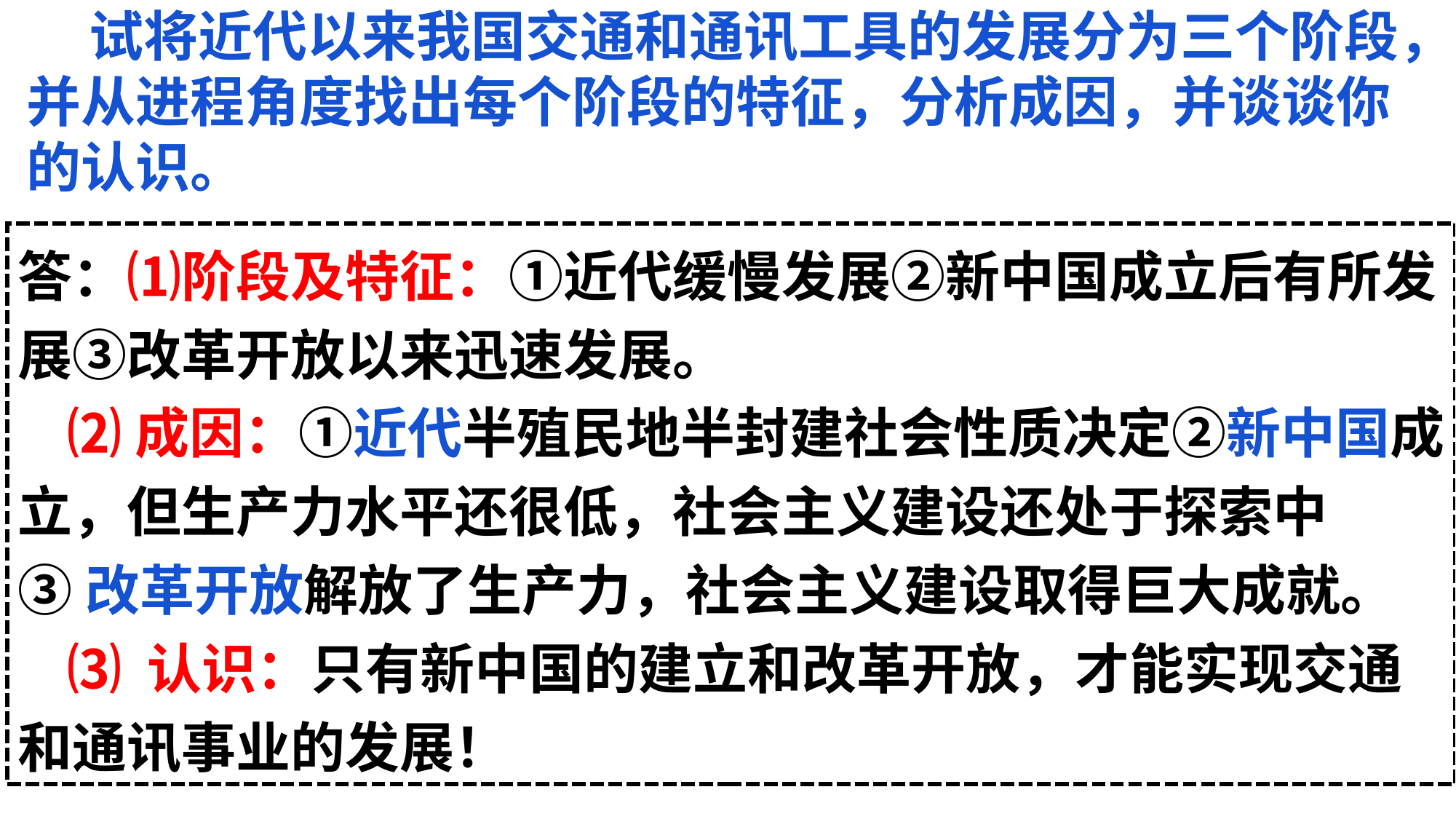

试将近代以来我国交通和通讯工具的发展分为三个阶段，并从进程角度找出每个阶段的特征，分析成因，并谈谈你的认识。
答：⑴阶段及特征：①近代缓慢发展②新中国成立后有所发展③改革开放以来迅速发展。
    ⑵成因：①近代半殖民地半封建社会性质决定②新中国成立，但生产力水平还很低，社会主义建设还处于探索中
③改革开放解放了生产力，社会主义建设取得巨大成就。
    ⑶ 认识：只有新中国的建立和改革开放，才能实现交通和通讯事业的发展！